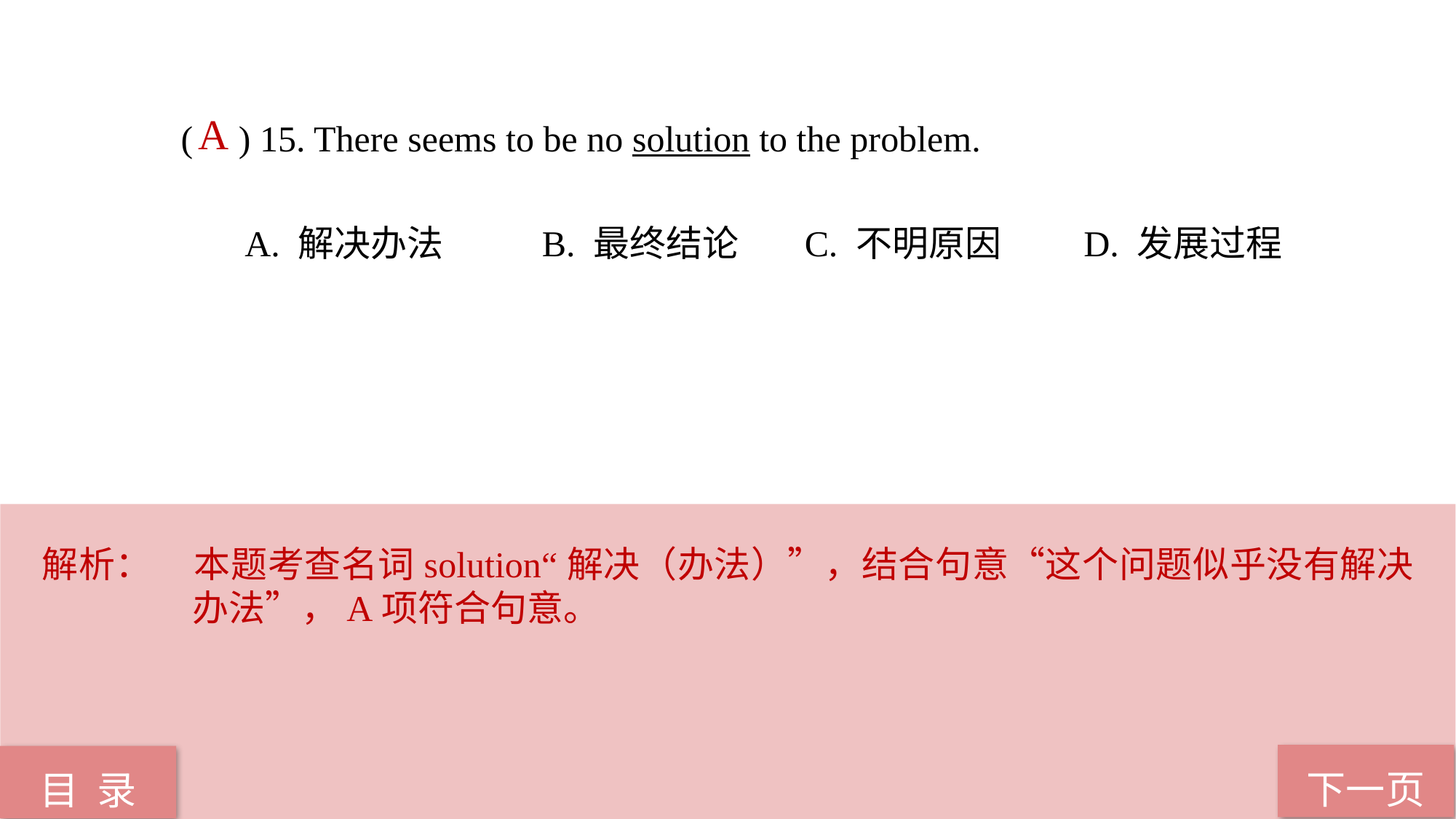

A
(     ) 15. There seems to be no solution to the problem.

       A. 解决办法           B. 最终结论       C. 不明原因         D. 发展过程
解析：	本题考查名词solution“解决（办法）”，结合句意“这个问题似乎没有解决办法”，A项符合句意。